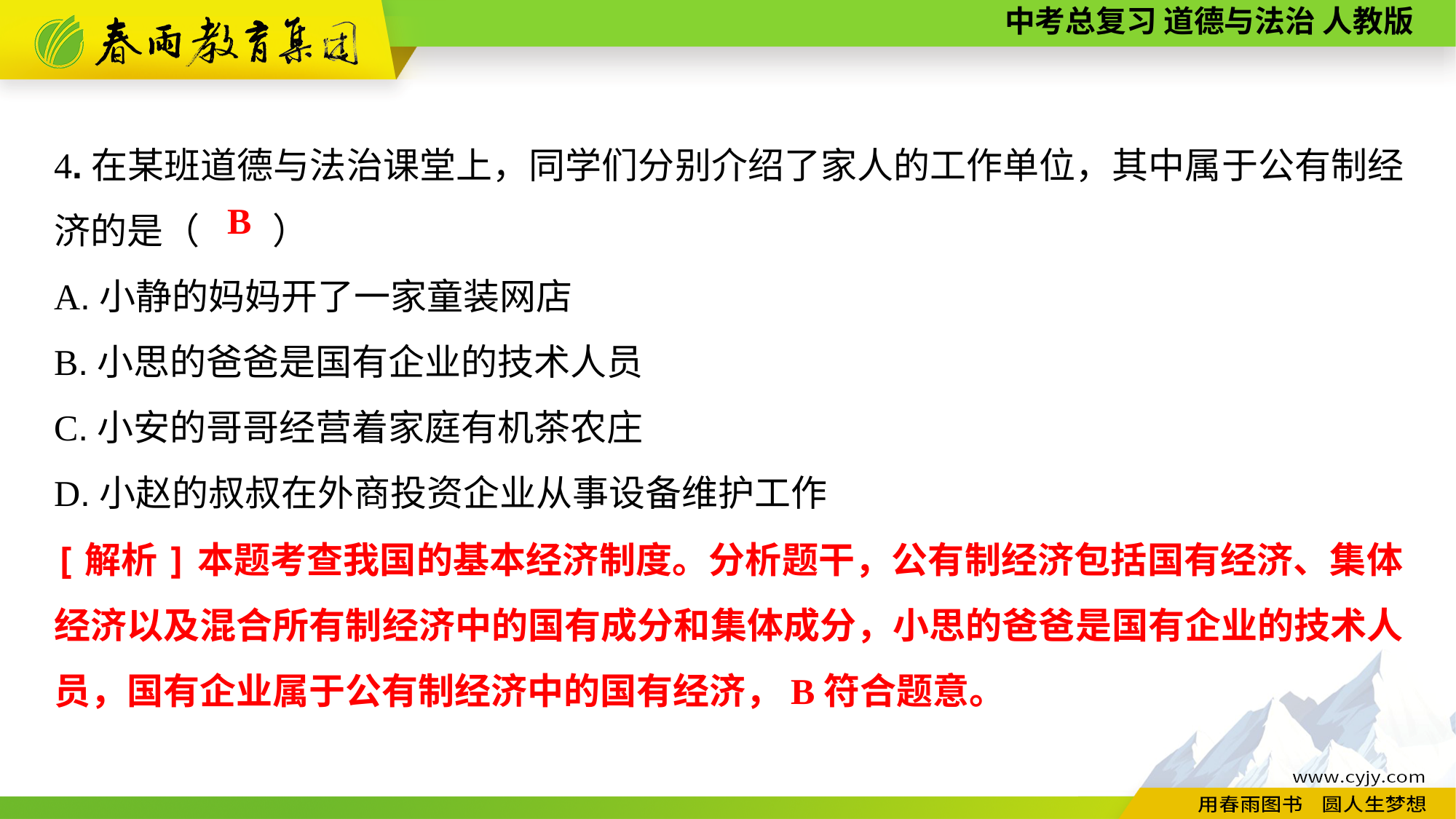

4.在某班道德与法治课堂上，同学们分别介绍了家人的工作单位，其中属于公有制经济的是（　　）
A.小静的妈妈开了一家童装网店
B.小思的爸爸是国有企业的技术人员
C.小安的哥哥经营着家庭有机茶农庄
D.小赵的叔叔在外商投资企业从事设备维护工作
B
[解析]本题考查我国的基本经济制度。分析题干，公有制经济包括国有经济、集体经济以及混合所有制经济中的国有成分和集体成分，小思的爸爸是国有企业的技术人员，国有企业属于公有制经济中的国有经济，B符合题意。